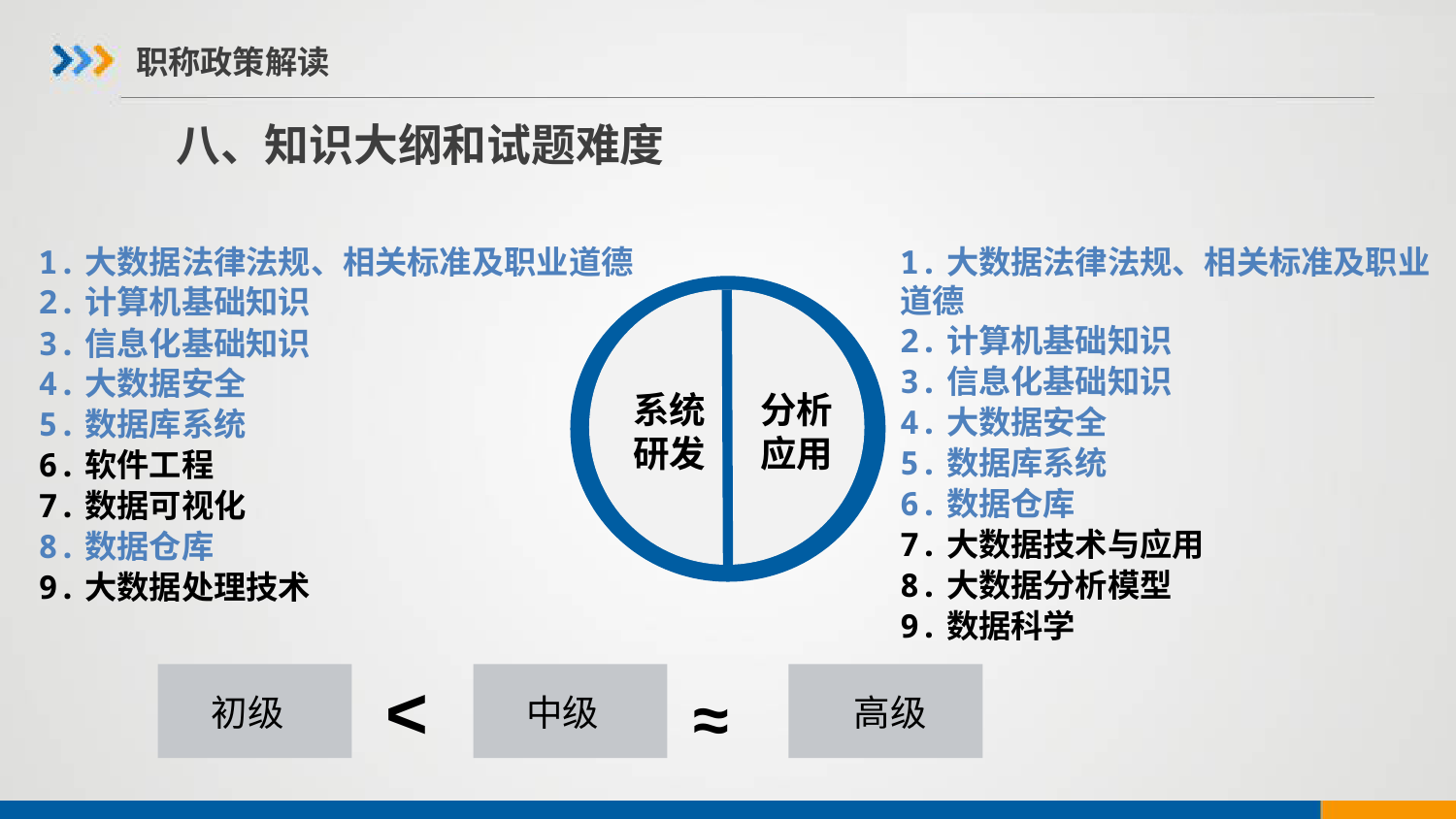

# 职称政策解读
   八、知识大纲和试题难度
1.大数据法律法规、相关标准及职业道德
2.计算机基础知识
3.信息化基础知识
4.大数据安全
5.数据库系统
6.软件工程
7.数据可视化
8.数据仓库
9.大数据处理技术

1.大数据法律法规、相关标准及职业道德
2.计算机基础知识
3.信息化基础知识
4.大数据安全
5.数据库系统
6.数据仓库
7.大数据技术与应用
8.大数据分析模型
9.数据科学

系统研发
分析应用

<

≈
初级
中级
高级